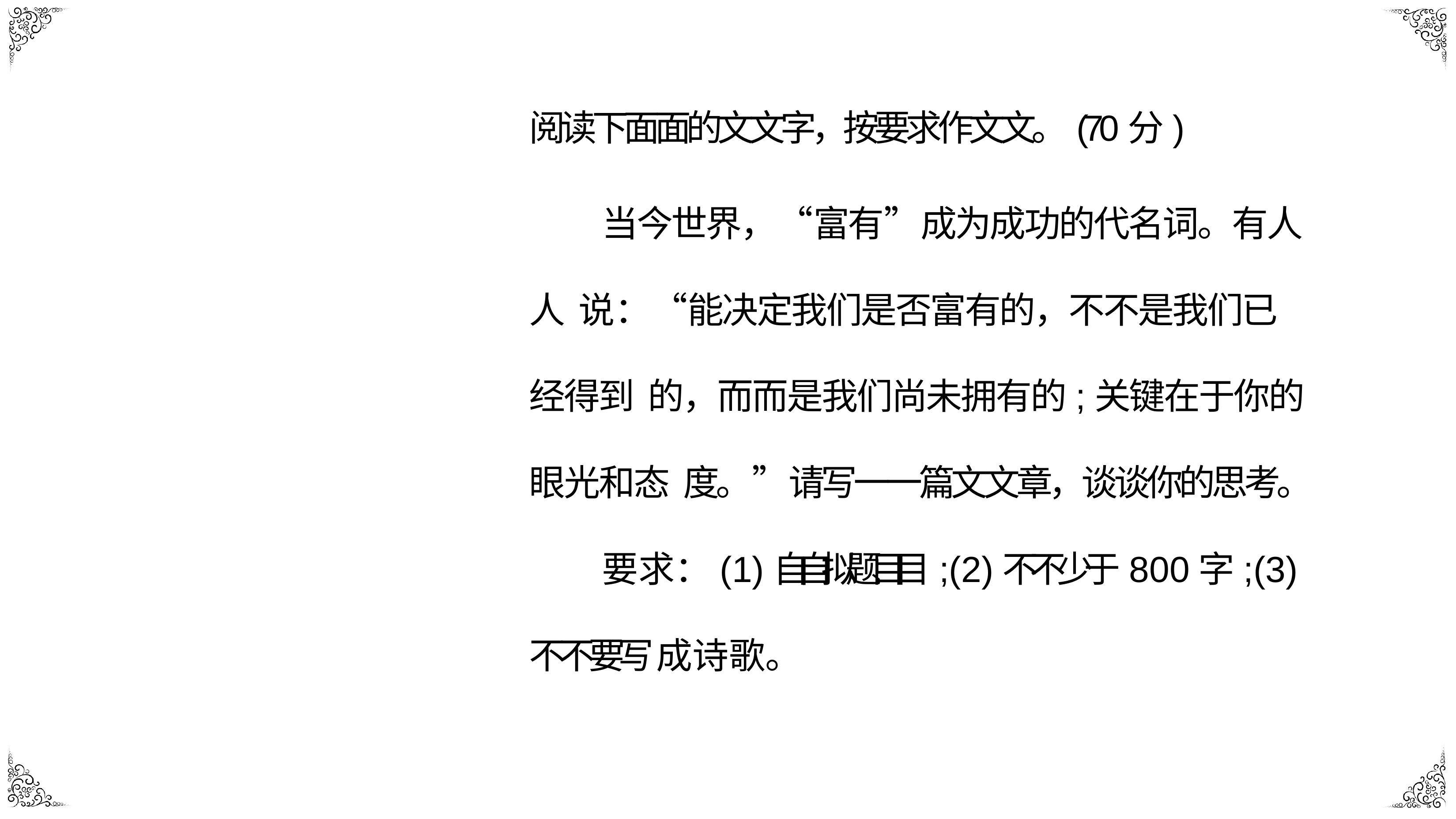

阅读下⾯面的⽂文字，按要求作⽂文。(70分)
当今世界，“富有”成为成功的代名词。有⼈人  说：“能决定我们是否富有的，不不是我们已经得到  的，⽽而是我们尚未拥有的;关键在于你的眼光和态  度。”请写⼀一篇⽂文章，谈谈你的思考。
要求：(1)⾃自拟题⽬目;(2)不不少于800字;(3)不不要写  成诗歌。